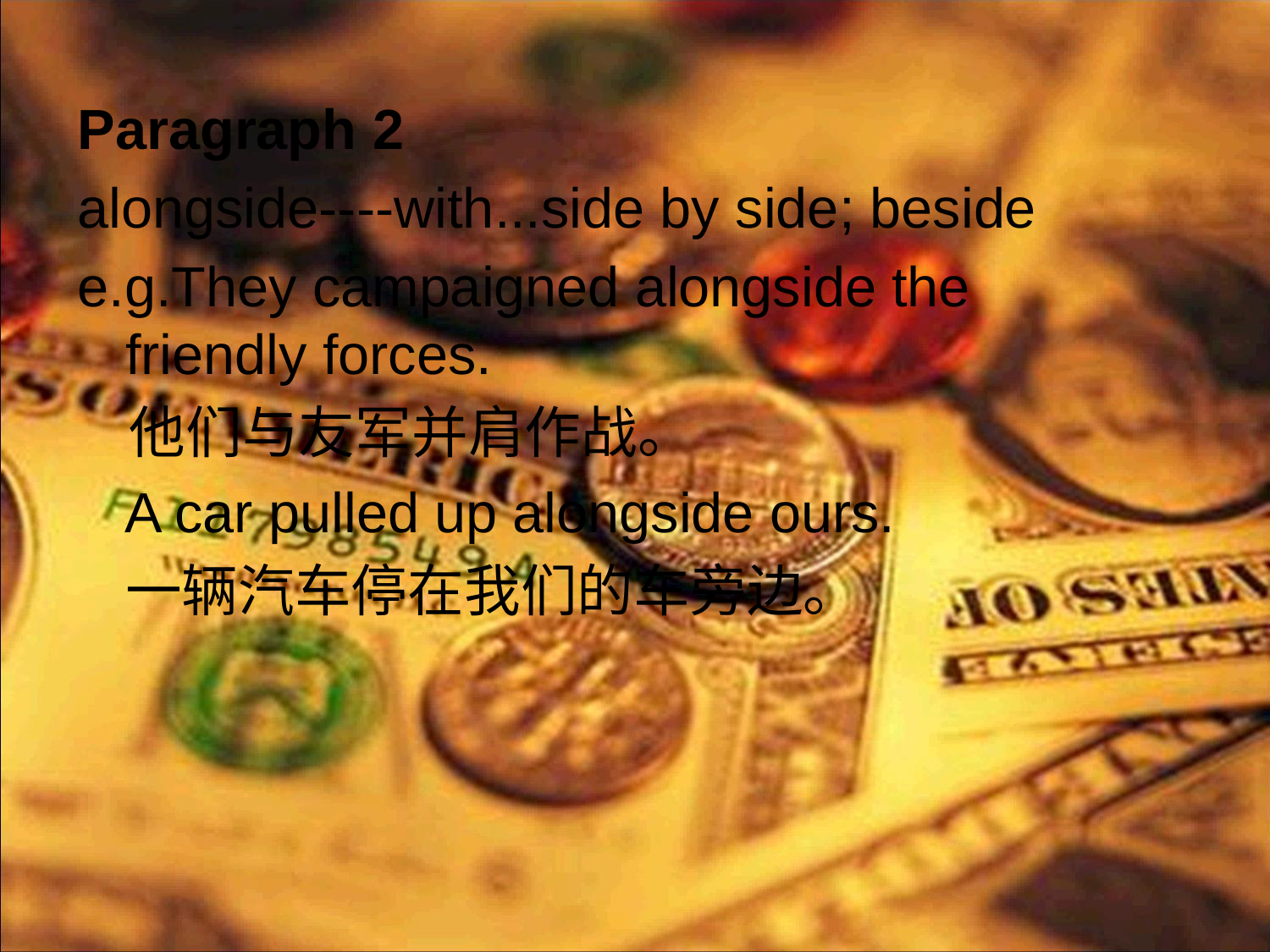

Paragraph 2
alongside----with...side by side; beside
e.g.They campaigned alongside the friendly forces.
   他们与友军并肩作战。
   A car pulled up alongside ours.
  	一辆汽车停在我们的车旁边。